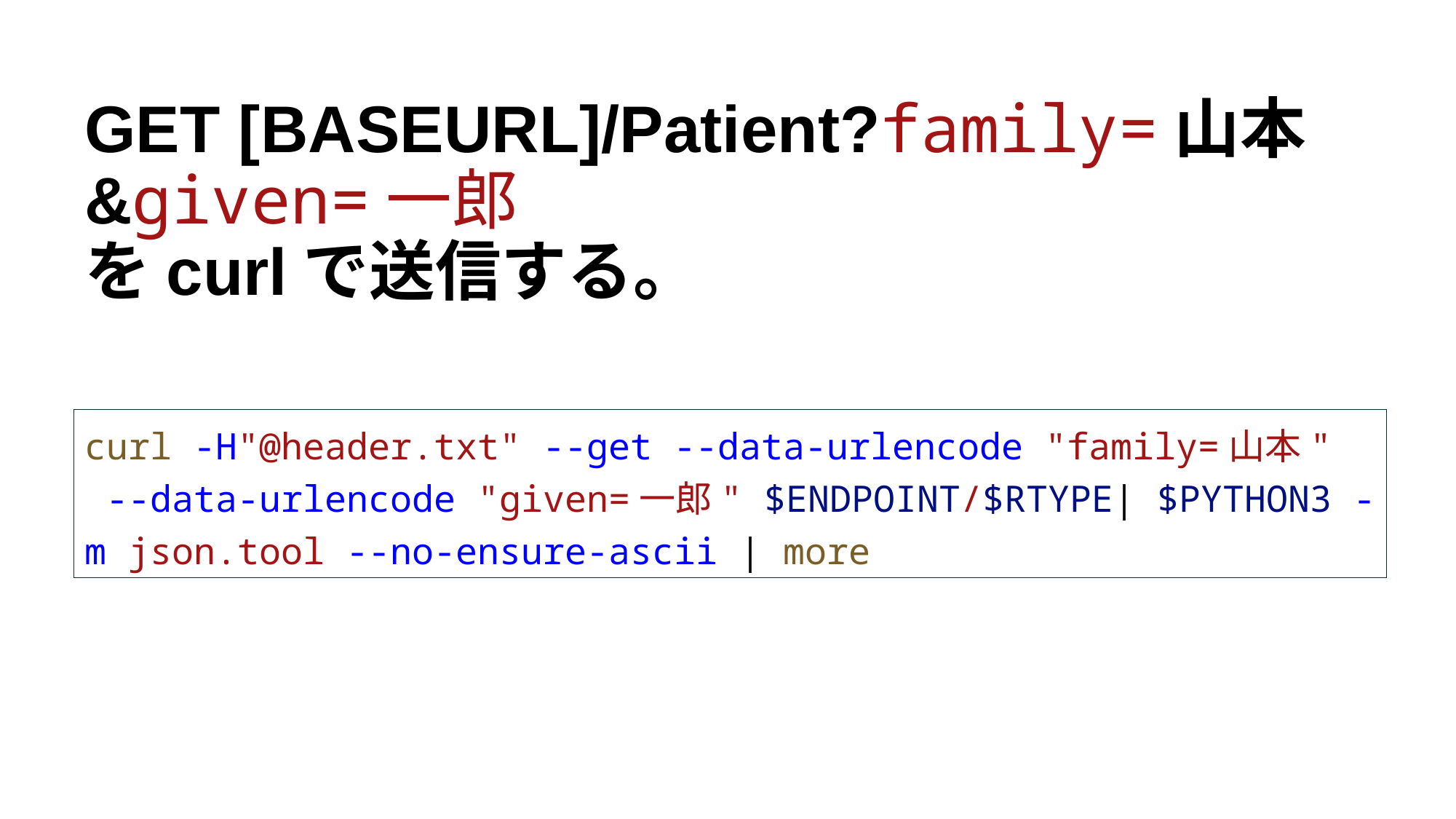

# GET [BASEURL]/Patient?family=山本&given=一郎 をcurlで送信する。
curl -H"@header.txt" --get --data-urlencode "family=山本"
 --data-urlencode "given=一郎" $ENDPOINT/$RTYPE| $PYTHON3 -m json.tool --no-ensure-ascii | more